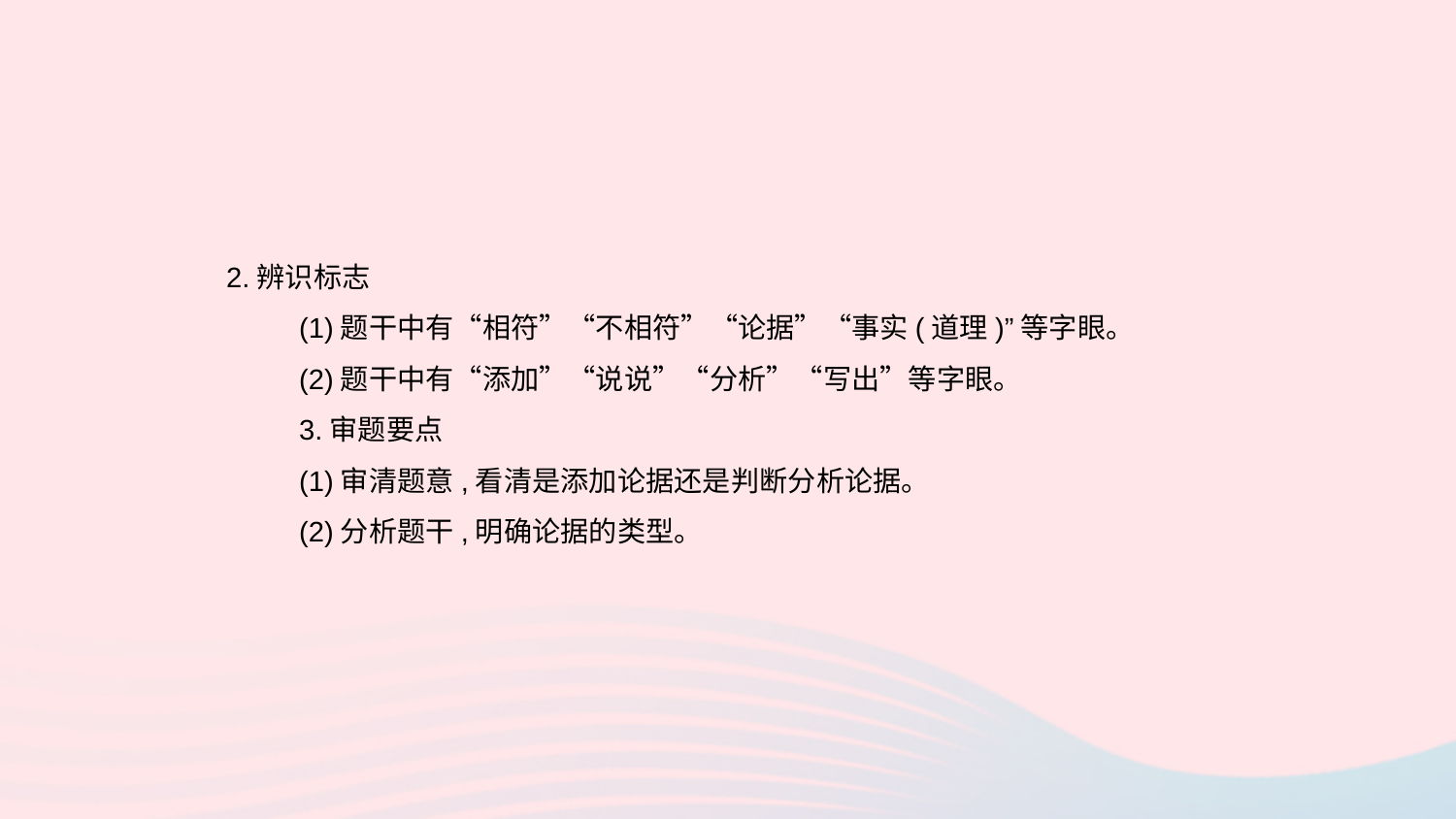

2.辨识标志
(1)题干中有“相符”“不相符”“论据”“事实(道理)”等字眼。
(2)题干中有“添加”“说说”“分析”“写出”等字眼。
3.审题要点
(1)审清题意,看清是添加论据还是判断分析论据。
(2)分析题干,明确论据的类型。